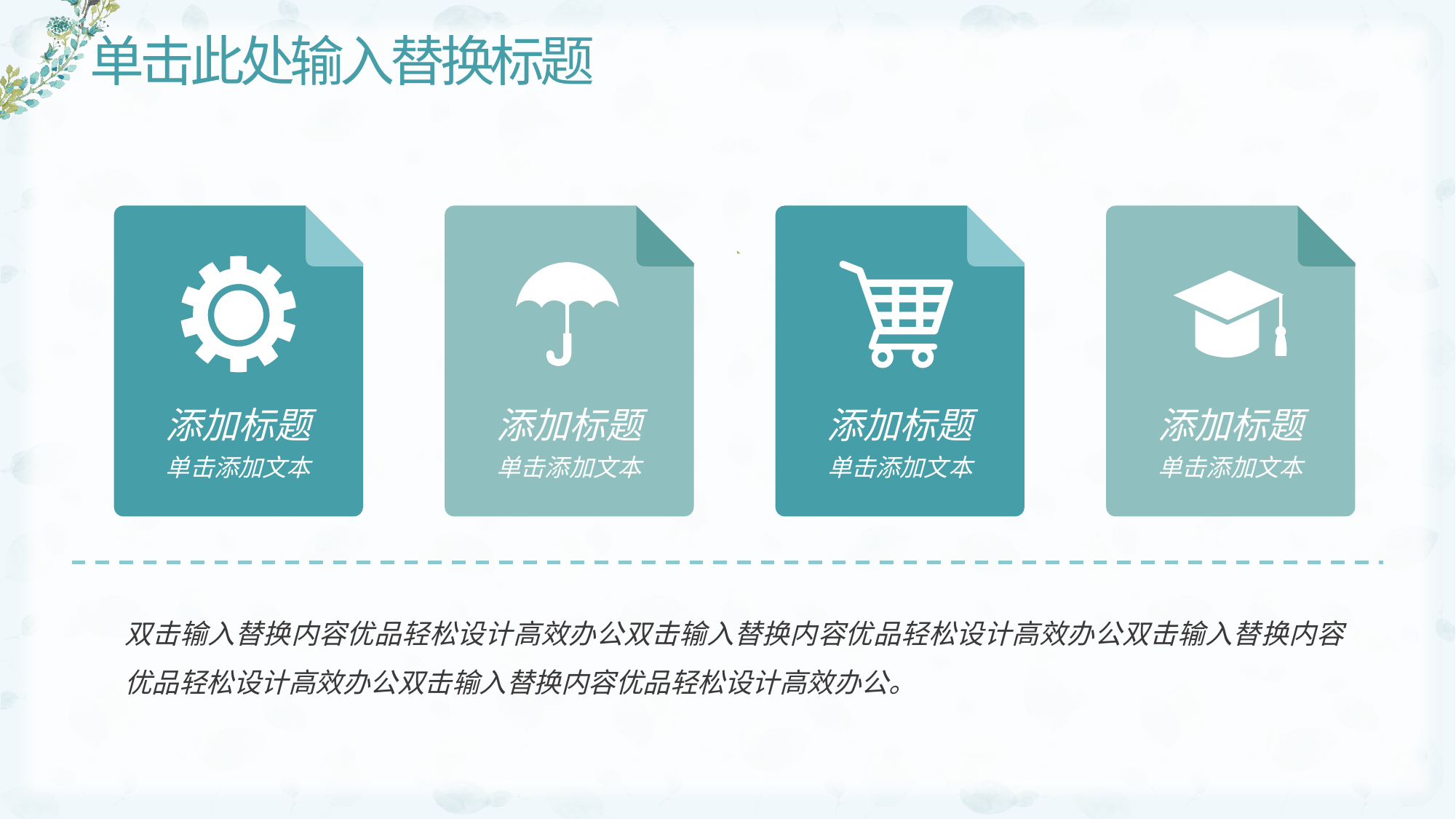

# 单击此处输入替换标题

添加标题
单击添加文本
添加标题
单击添加文本
添加标题
单击添加文本
添加标题
单击添加文本
双击输入替换内容优品轻松设计高效办公双击输入替换内容优品轻松设计高效办公双击输入替换内容优品轻松设计高效办公双击输入替换内容优品轻松设计高效办公。